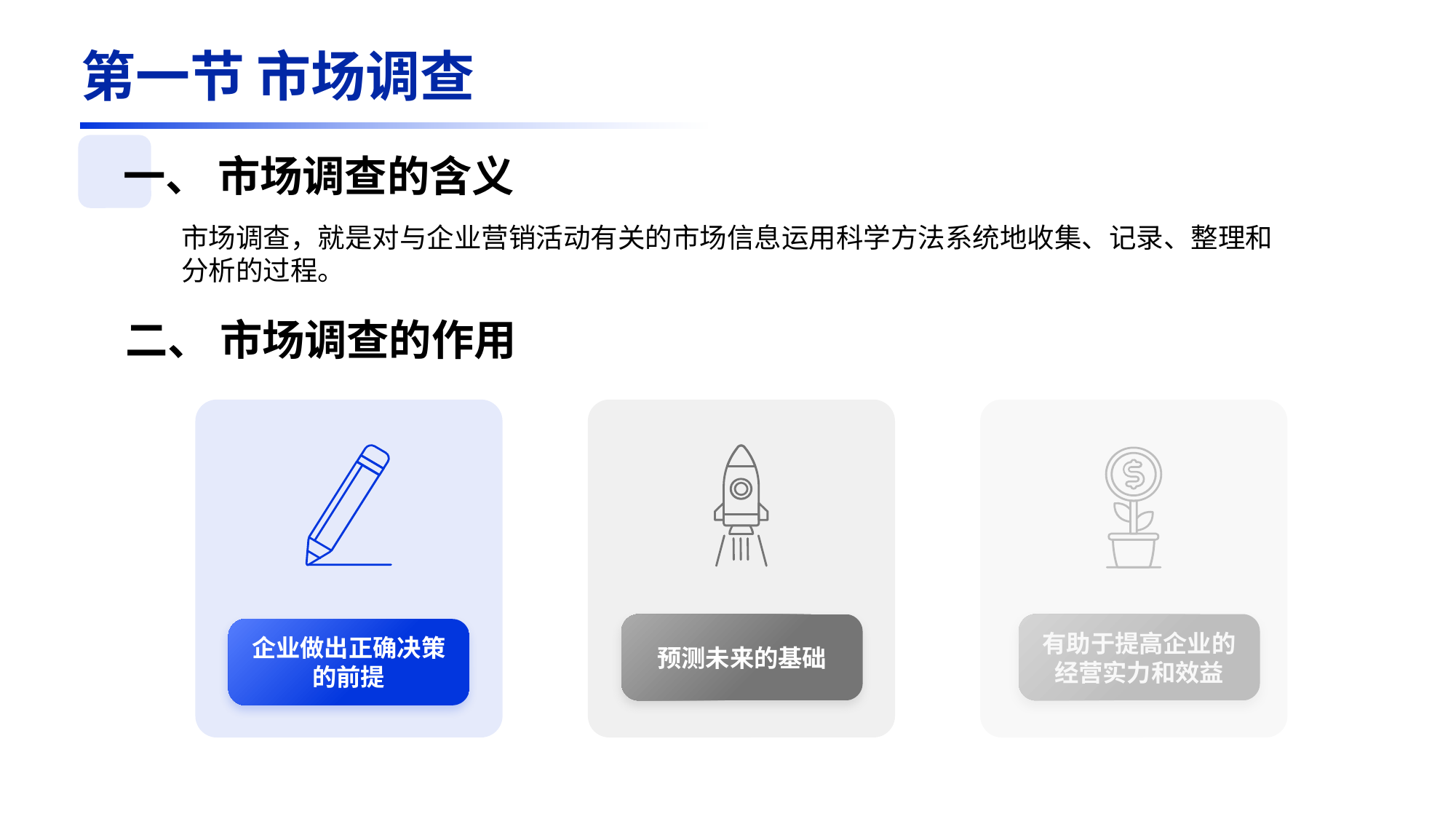

第一节 市场调查
一、 市场调查的含义

市场调查，就是对与企业营销活动有关的市场信息运用科学方法系统地收集、记录、整理和分析的过程。
二、 市场调查的作用

预测未来的基础

企业做出正确决策的前提

有助于提高企业的经营实力和效益